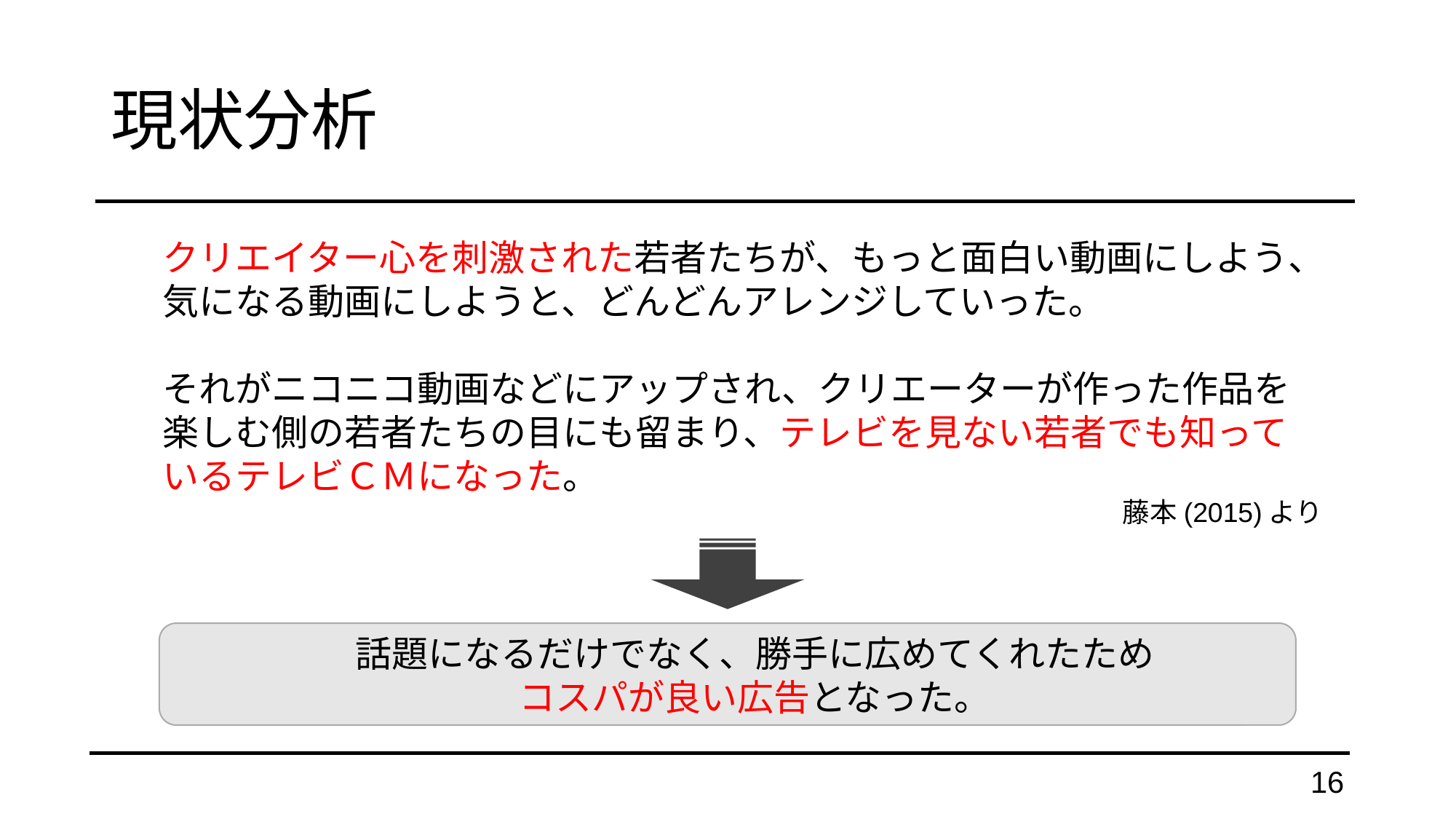

# 現状分析
クリエイター心を刺激された若者たちが、もっと面白い動画にしよう、
気になる動画にしようと、どんどんアレンジしていった。

それがニコニコ動画などにアップされ、クリエーターが作った作品を
楽しむ側の若者たちの目にも留まり、テレビを見ない若者でも知って
いるテレビＣＭになった。
藤本(2015)より

話題になるだけでなく、勝手に広めてくれたため
コスパが良い広告となった。
16